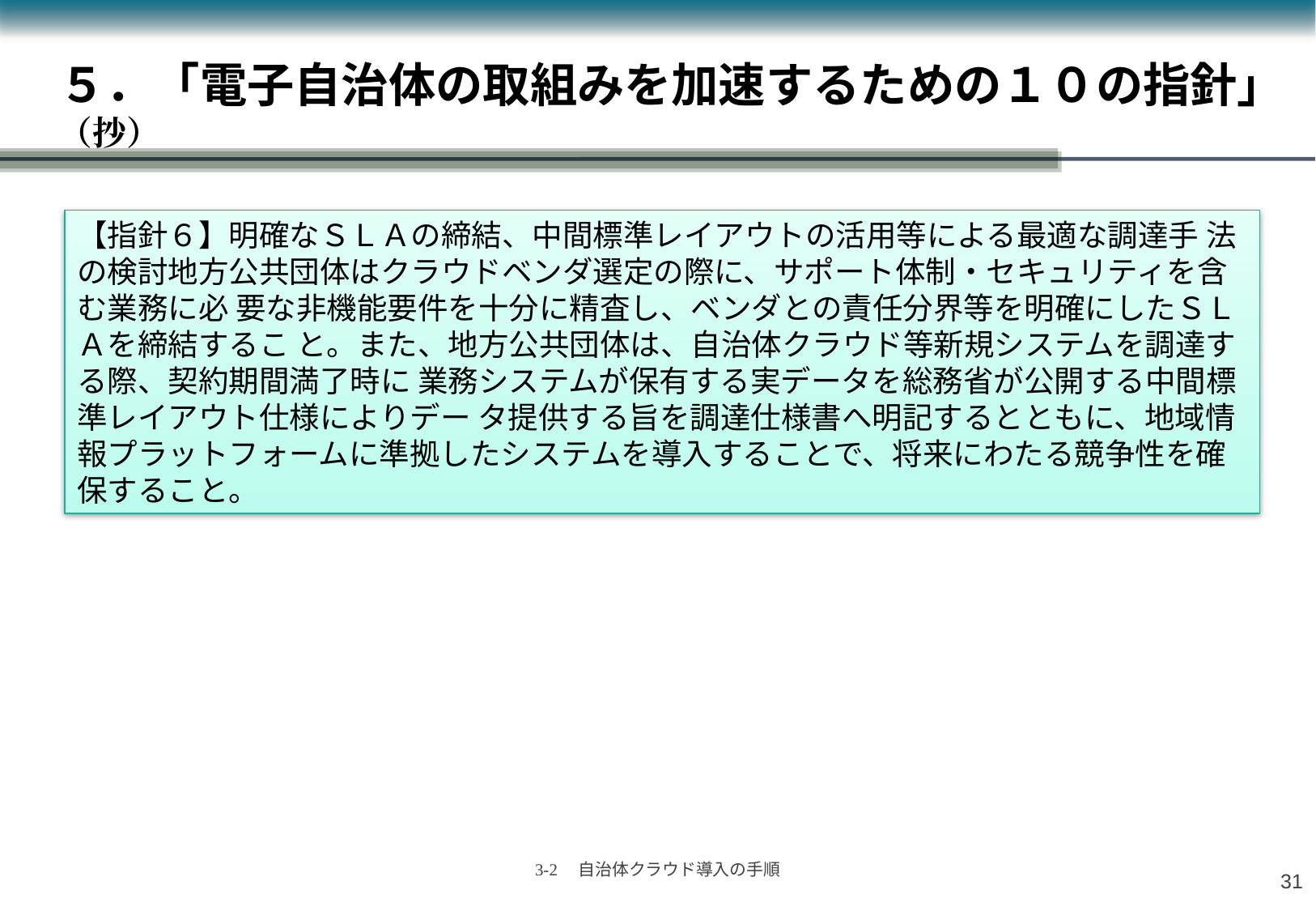

# ５．「電子自治体の取組みを加速するための１０の指針」 （抄）
【指針６】明確なＳＬＡの締結、中間標準レイアウトの活用等による最適な調達手 法の検討地方公共団体はクラウドベンダ選定の際に、サポート体制・セキュリティを含む業務に必 要な非機能要件を十分に精査し、ベンダとの責任分界等を明確にしたＳＬＡを締結するこ と。また、地方公共団体は、自治体クラウド等新規システムを調達する際、契約期間満了時に 業務システムが保有する実データを総務省が公開する中間標準レイアウト仕様によりデー タ提供する旨を調達仕様書へ明記するとともに、地域情報プラットフォームに準拠したシステムを導入することで、将来にわたる競争性を確保すること。
31
3-2　自治体クラウド導入の手順